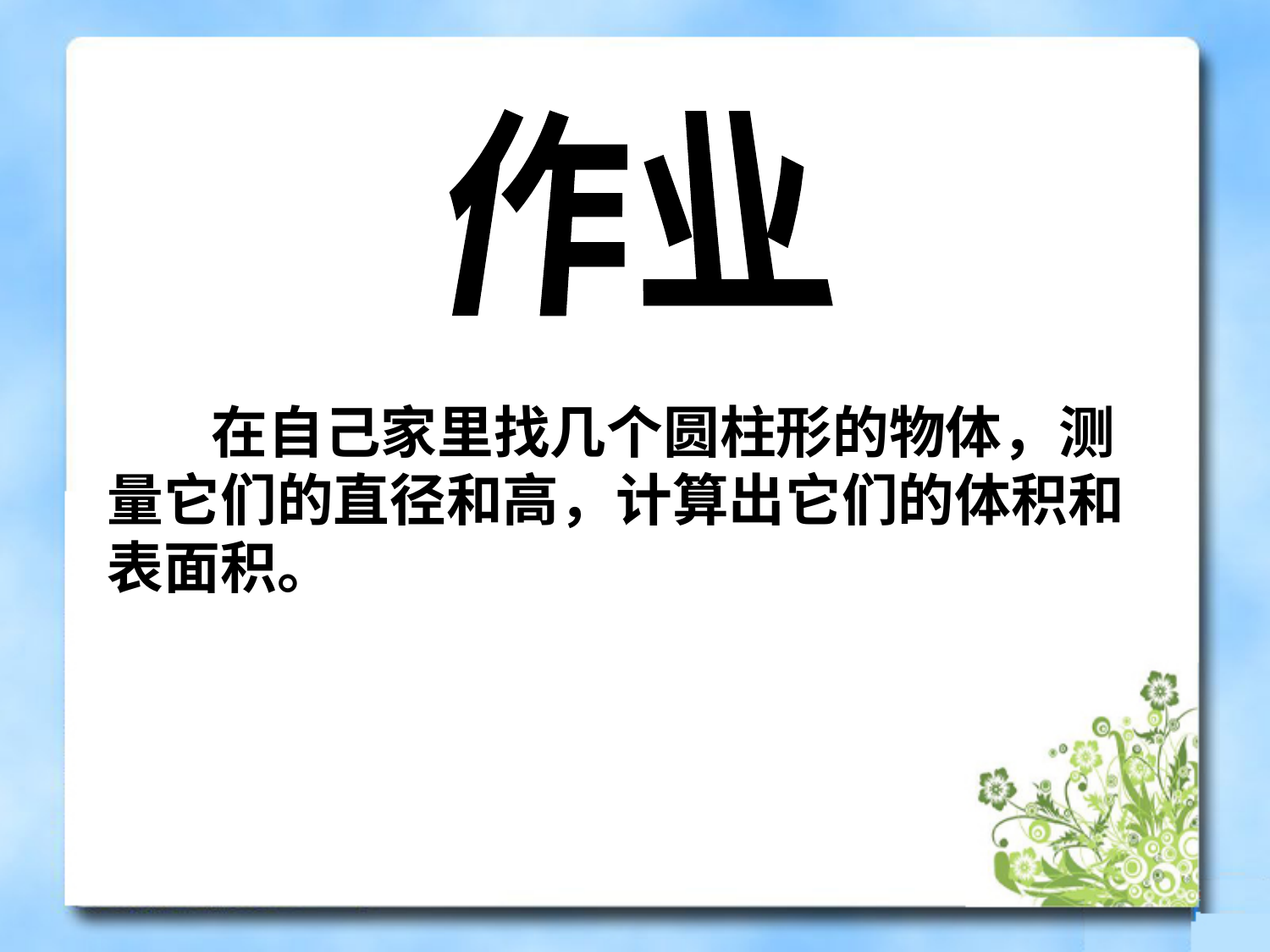

作业
       在自己家里找几个圆柱形的物体，测量它们的直径和高，计算出它们的体积和表面积。